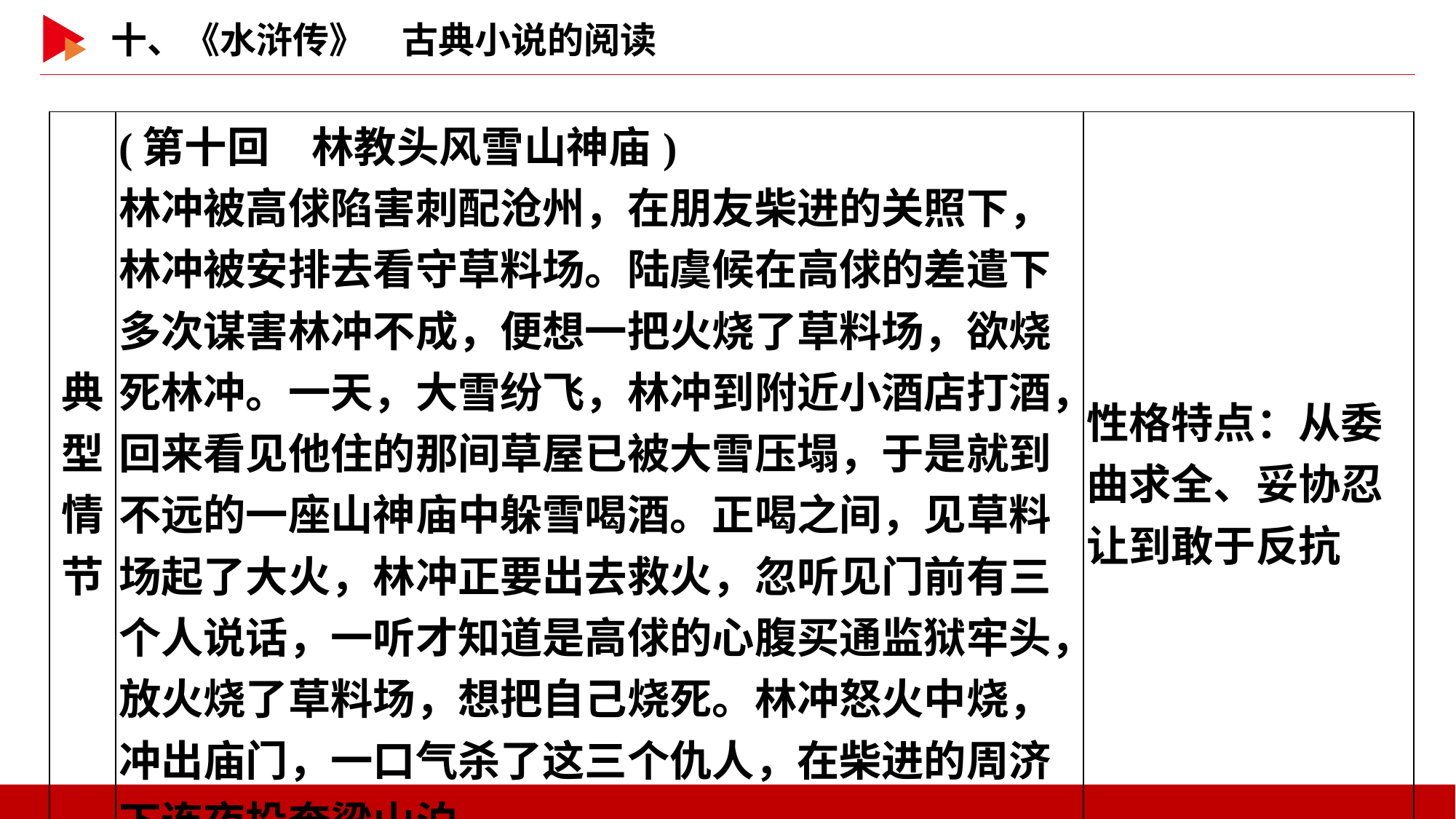

| 典型情节 | (第十回　林教头风雪山神庙) 林冲被高俅陷害刺配沧州，在朋友柴进的关照下，林冲被安排去看守草料场。陆虞候在高俅的差遣下多次谋害林冲不成，便想一把火烧了草料场，欲烧死林冲。一天，大雪纷飞，林冲到附近小酒店打酒，回来看见他住的那间草屋已被大雪压塌，于是就到不远的一座山神庙中躲雪喝酒。正喝之间，见草料场起了大火，林冲正要出去救火，忽听见门前有三个人说话，一听才知道是高俅的心腹买通监狱牢头，放火烧了草料场，想把自己烧死。林冲怒火中烧，冲出庙门，一口气杀了这三个仇人，在柴进的周济下连夜投奔梁山泊。 | 性格特点：从委曲求全、妥协忍让到敢于反抗 |
| --- | --- | --- |